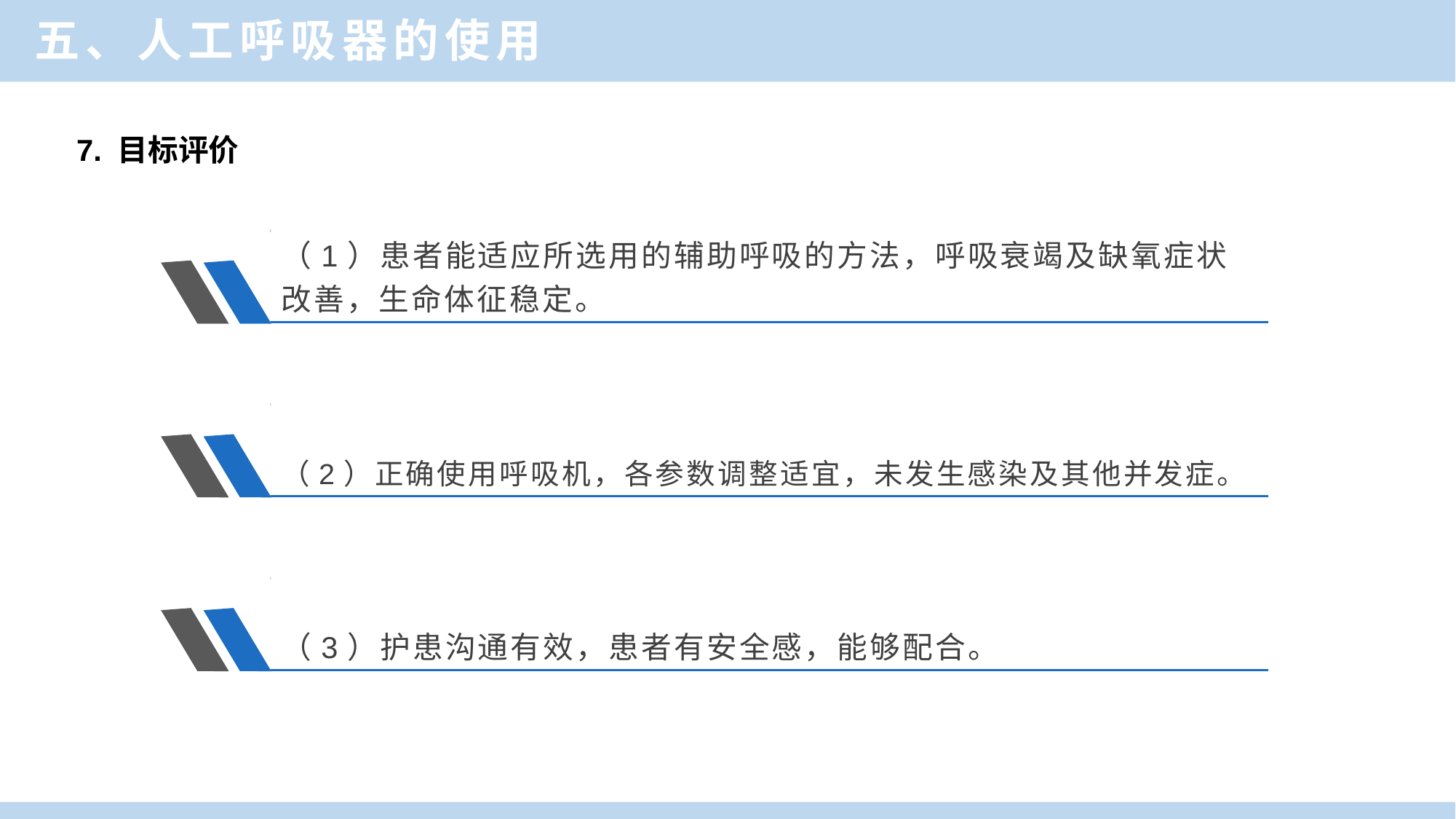

五、人工呼吸器的使用
7. 目标评价

（1）患者能适应所选用的辅助呼吸的方法，呼吸衰竭及缺氧症状改善，生命体征稳定。

（2）正确使用呼吸机，各参数调整适宜，未发生感染及其他并发症。

（3）护患沟通有效，患者有安全感，能够配合。